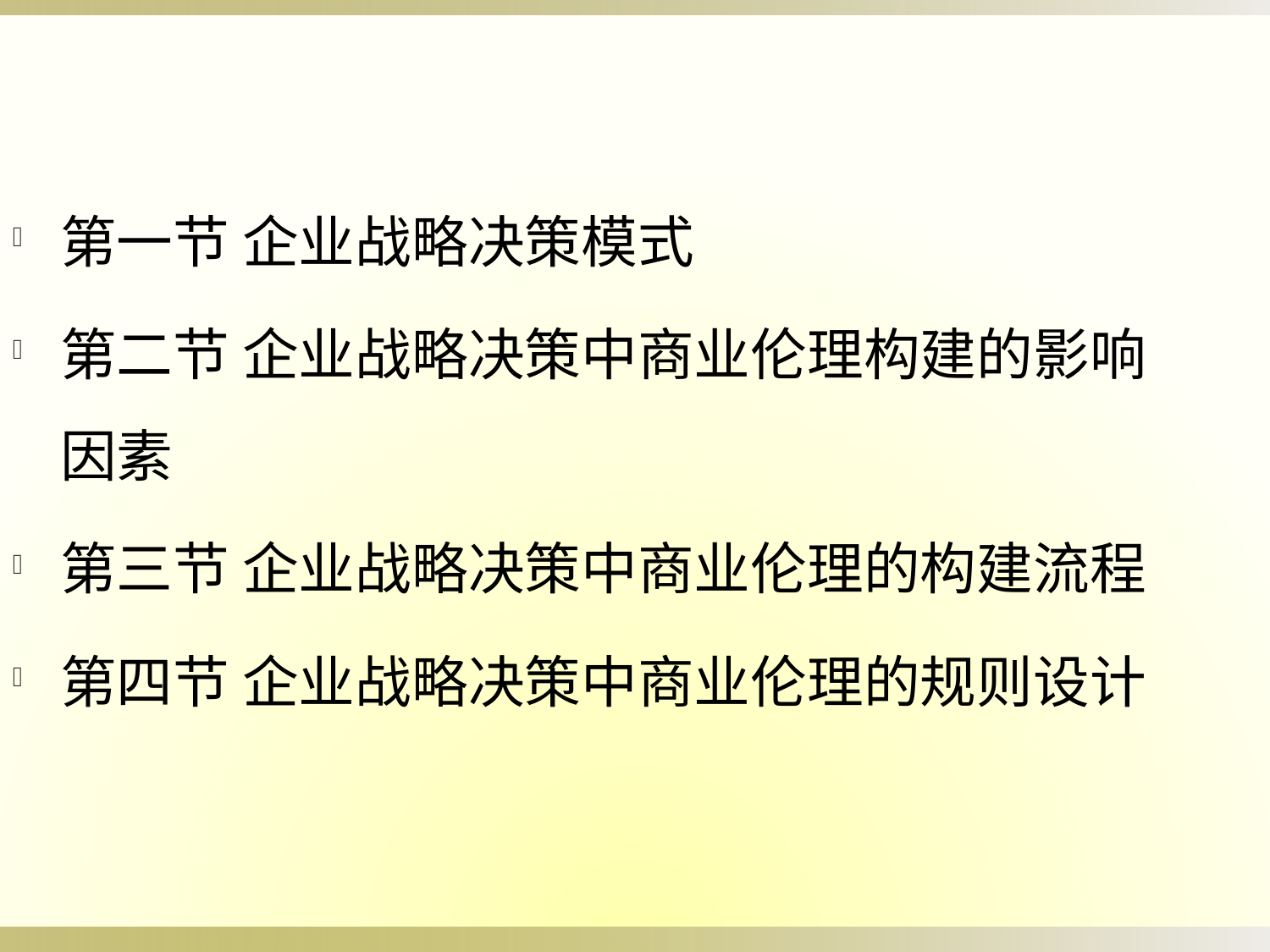

第一节 企业战略决策模式
第二节 企业战略决策中商业伦理构建的影响因素
第三节 企业战略决策中商业伦理的构建流程
第四节 企业战略决策中商业伦理的规则设计